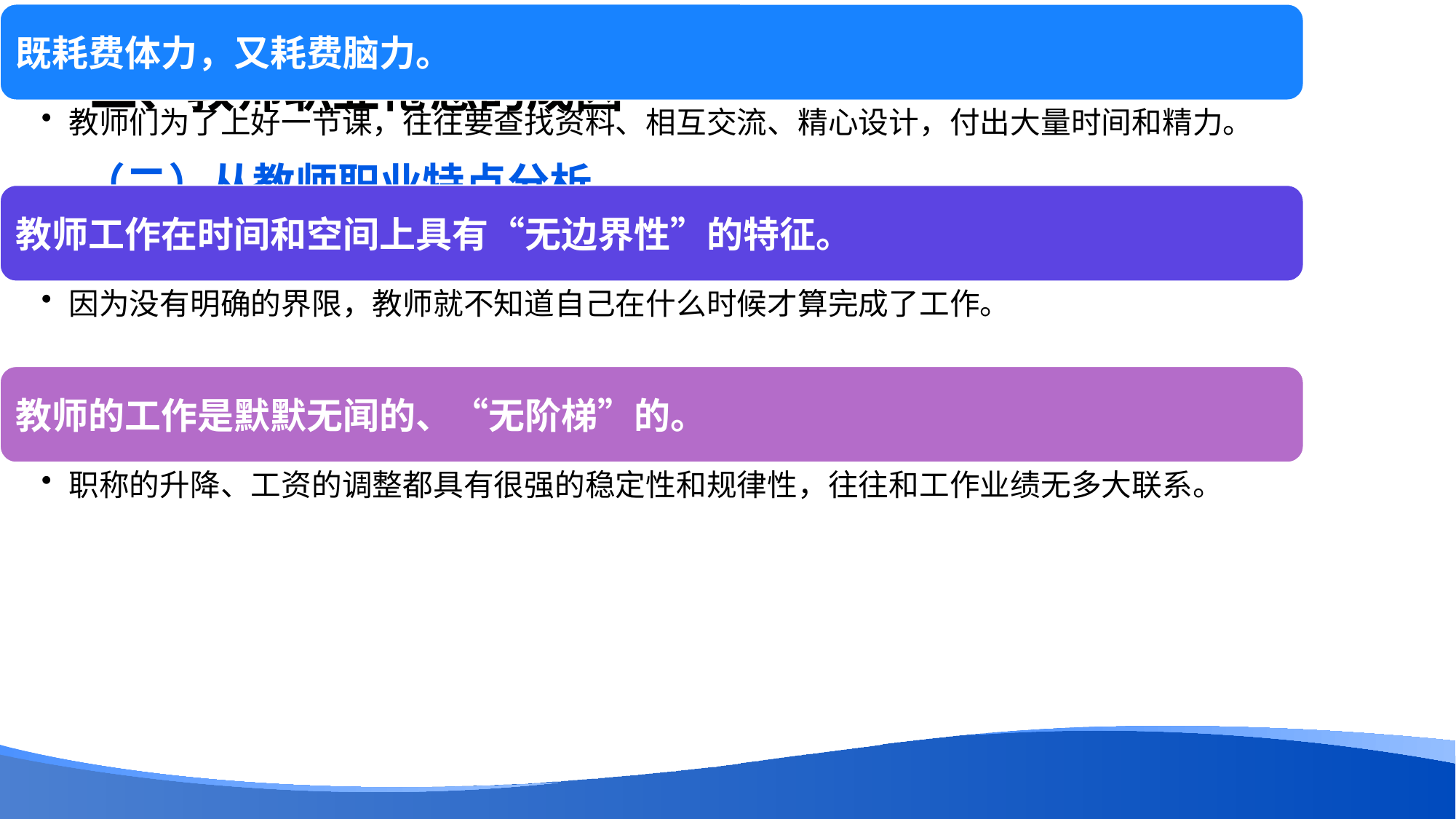

# 二、教师职业倦怠的成因
（二）从教师职业特点分析
既耗费体力，又耗费脑力。
教师们为了上好一节课，往往要查找资料、相互交流、精心设计，付出大量时间和精力。
教师工作在时间和空间上具有“无边界性”的特征。
因为没有明确的界限，教师就不知道自己在什么时候才算完成了工作。
教师的工作是默默无闻的、“无阶梯”的。
职称的升降、工资的调整都具有很强的稳定性和规律性，往往和工作业绩无多大联系。